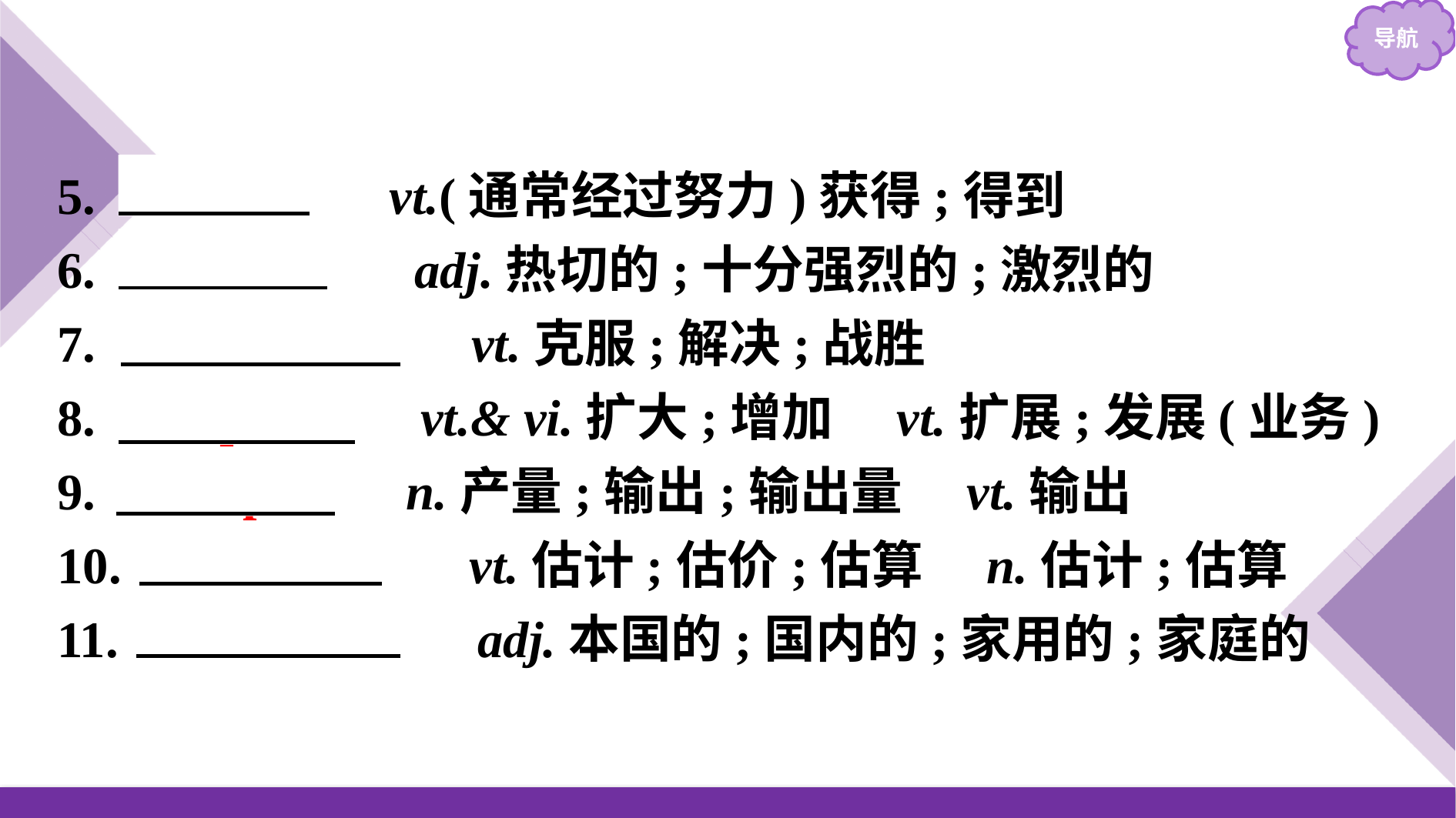

5.　attain　 vt.(通常经过努力)获得;得到
6.　intense　 adj.热切的;十分强烈的;激烈的
7.　overcome　 vt.克服;解决;战胜
8.　expand　 vt.& vi.扩大;增加　vt.扩展;发展(业务)
9.　output　 n.产量;输出;输出量　vt.输出
10.　estimate　 vt.估计;估价;估算　n.估计;估算
11.　domestic　 adj.本国的;国内的;家用的;家庭的